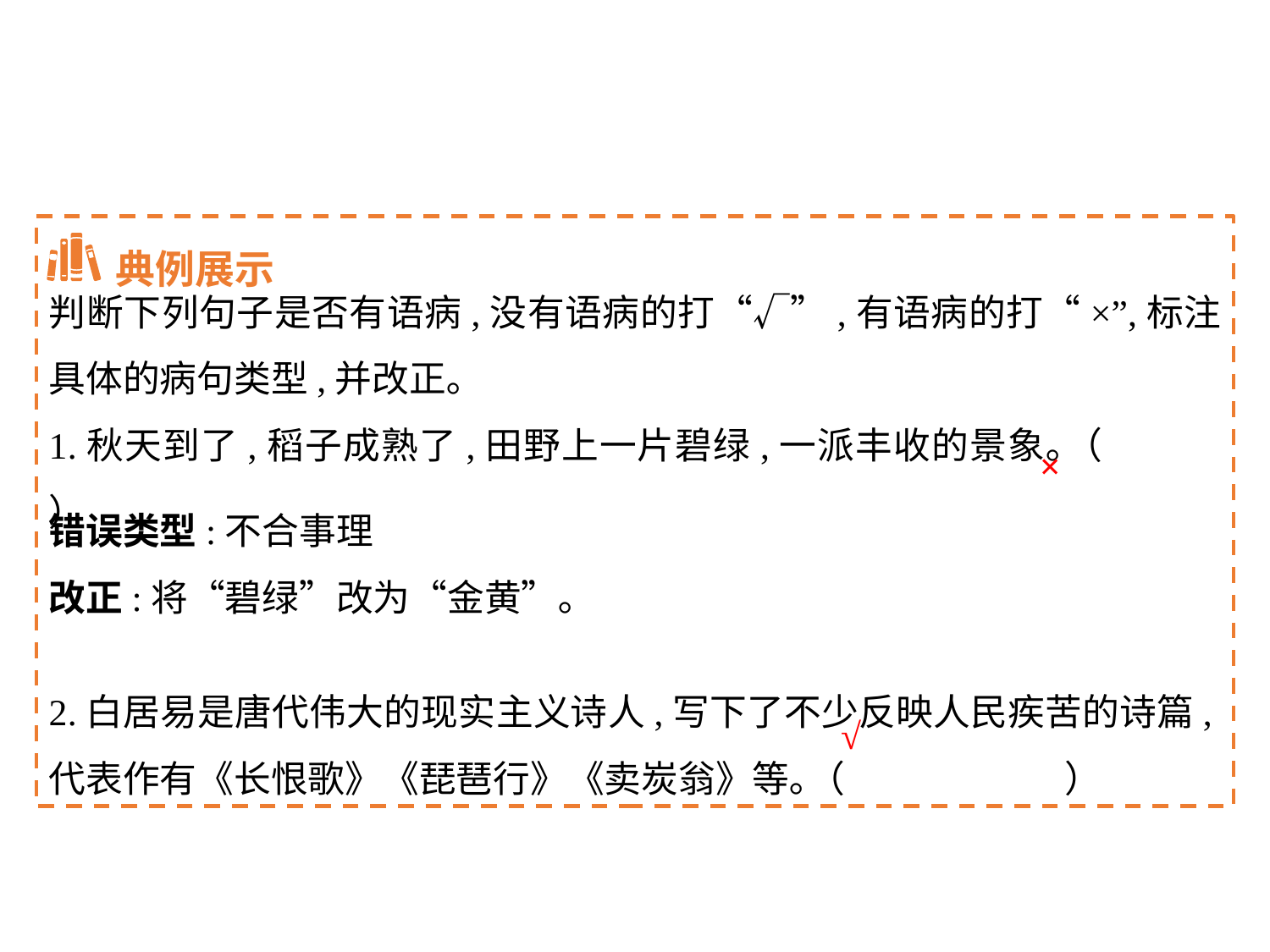

典例展示

判断下列句子是否有语病,没有语病的打“√”,有语病的打“×”,标注具体的病句类型,并改正｡
1.秋天到了,稻子成熟了,田野上一片碧绿,一派丰收的景象｡（	）

2.白居易是唐代伟大的现实主义诗人,写下了不少反映人民疾苦的诗篇,代表作有《长恨歌》《琵琶行》《卖炭翁》等｡（		）
×
错误类型:不合事理
改正:将“碧绿”改为“金黄”｡
√